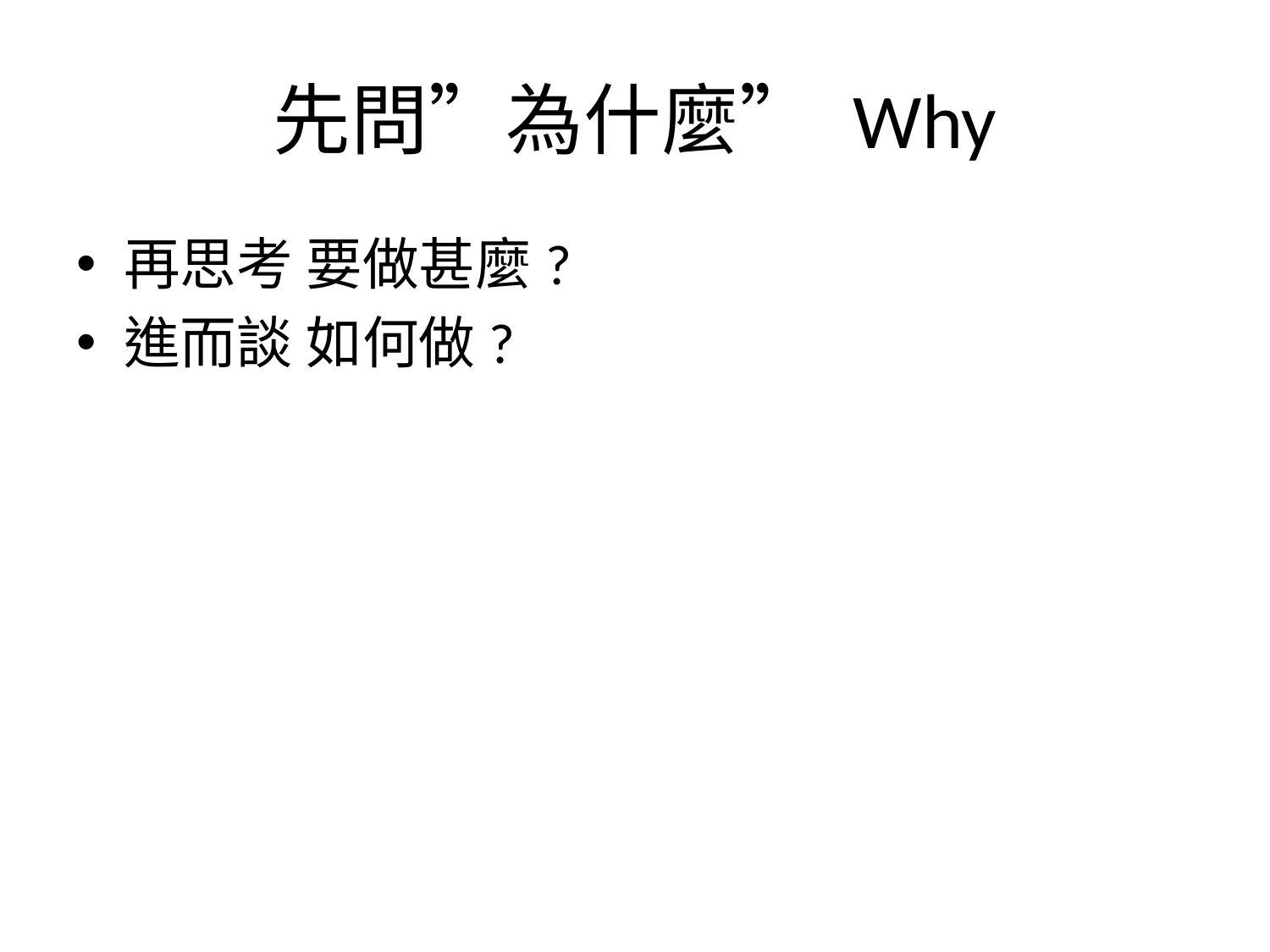

# 先問”為什麼” Why
再思考 要做甚麼?
進而談 如何做?